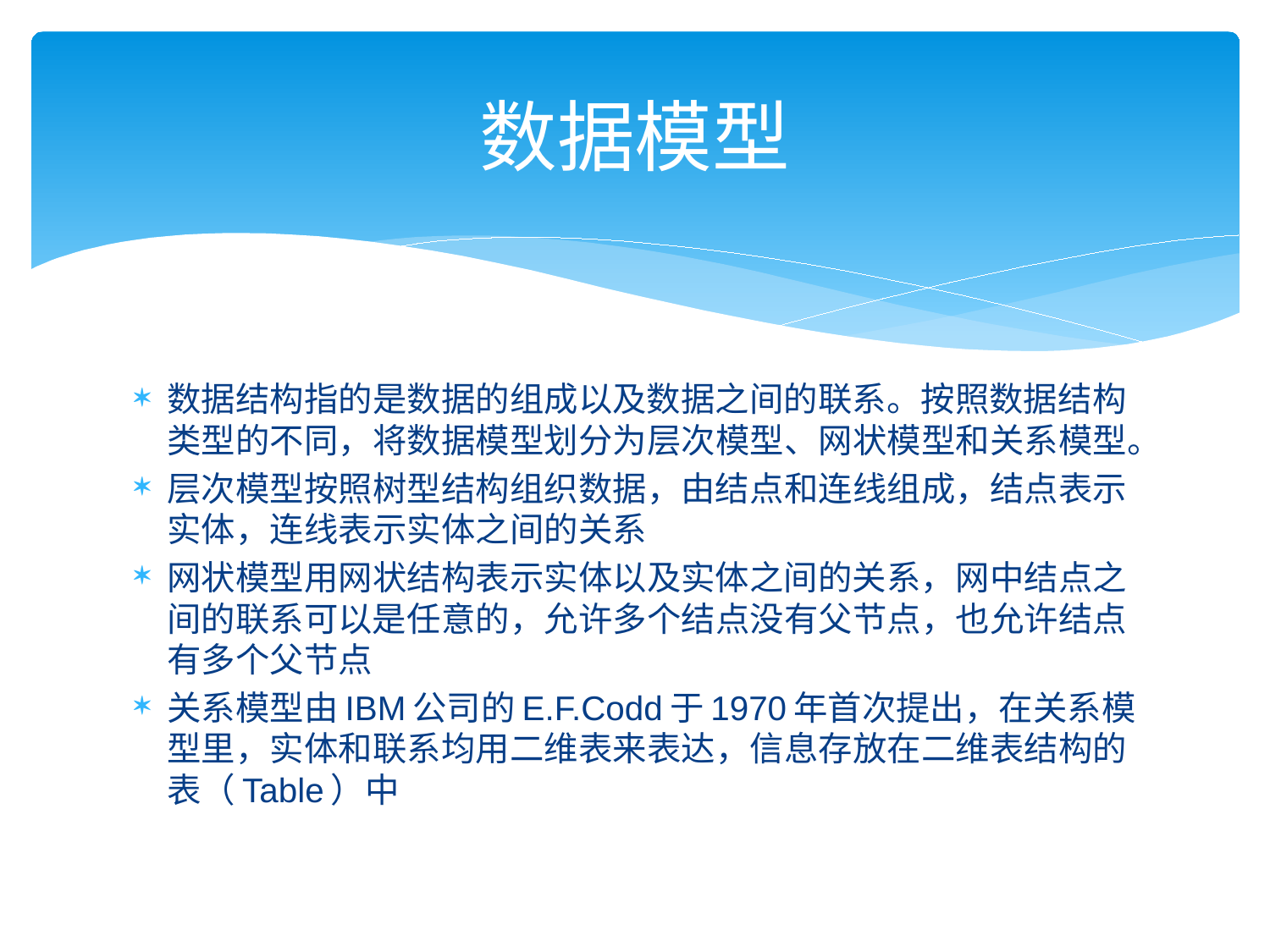

# 数据模型
数据结构指的是数据的组成以及数据之间的联系。按照数据结构类型的不同，将数据模型划分为层次模型、网状模型和关系模型。
层次模型按照树型结构组织数据，由结点和连线组成，结点表示实体，连线表示实体之间的关系
网状模型用网状结构表示实体以及实体之间的关系，网中结点之间的联系可以是任意的，允许多个结点没有父节点，也允许结点有多个父节点
关系模型由IBM公司的E.F.Codd于1970年首次提出，在关系模型里，实体和联系均用二维表来表达，信息存放在二维表结构的表（Table）中